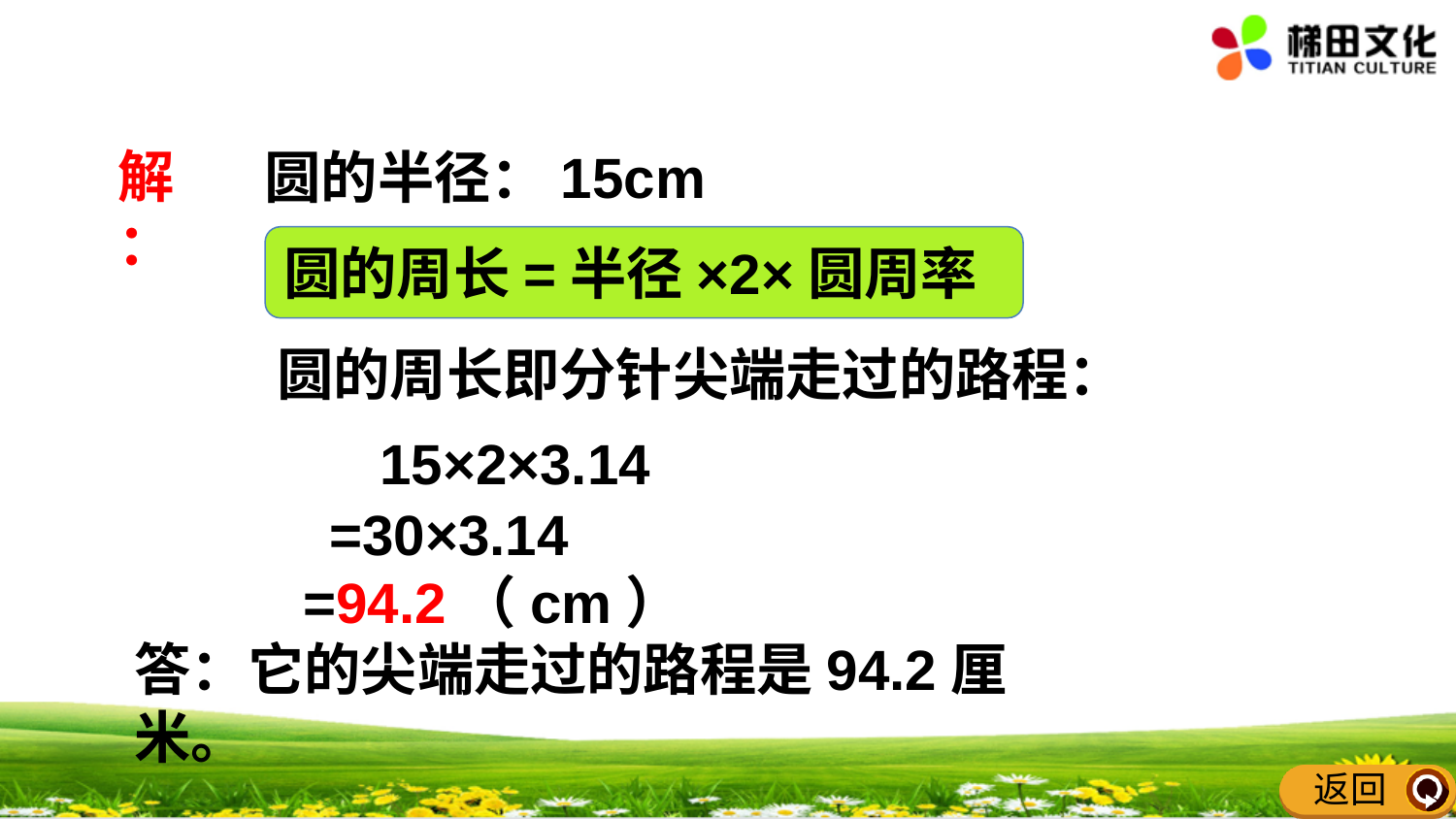

解：
圆的半径：15cm
圆的周长=半径×2×圆周率
圆的周长即分针尖端走过的路程：
15×2×3.14
=30×3.14
=94.2（cm）
答：它的尖端走过的路程是94.2厘米。